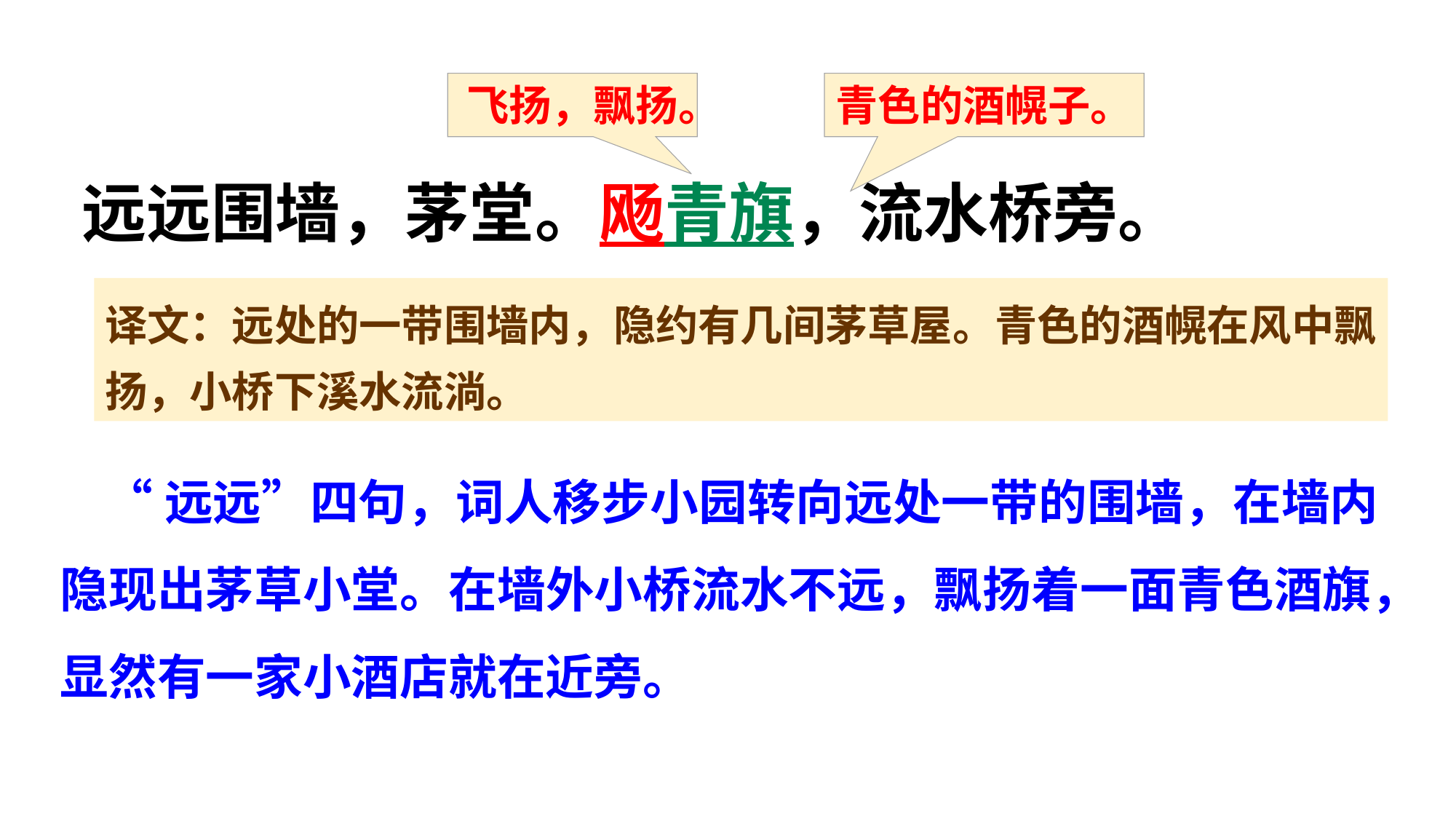

飞扬，飘扬。
青色的酒幌子。
    远远围墙，茅堂。飏青旗，流水桥旁。
译文：远处的一带围墙内，隐约有几间茅草屋。青色的酒幌在风中飘扬，小桥下溪水流淌。
    “远远”四句，词人移步小园转向远处一带的围墙，在墙内隐现出茅草小堂。在墙外小桥流水不远，飘扬着一面青色酒旗，显然有一家小酒店就在近旁。